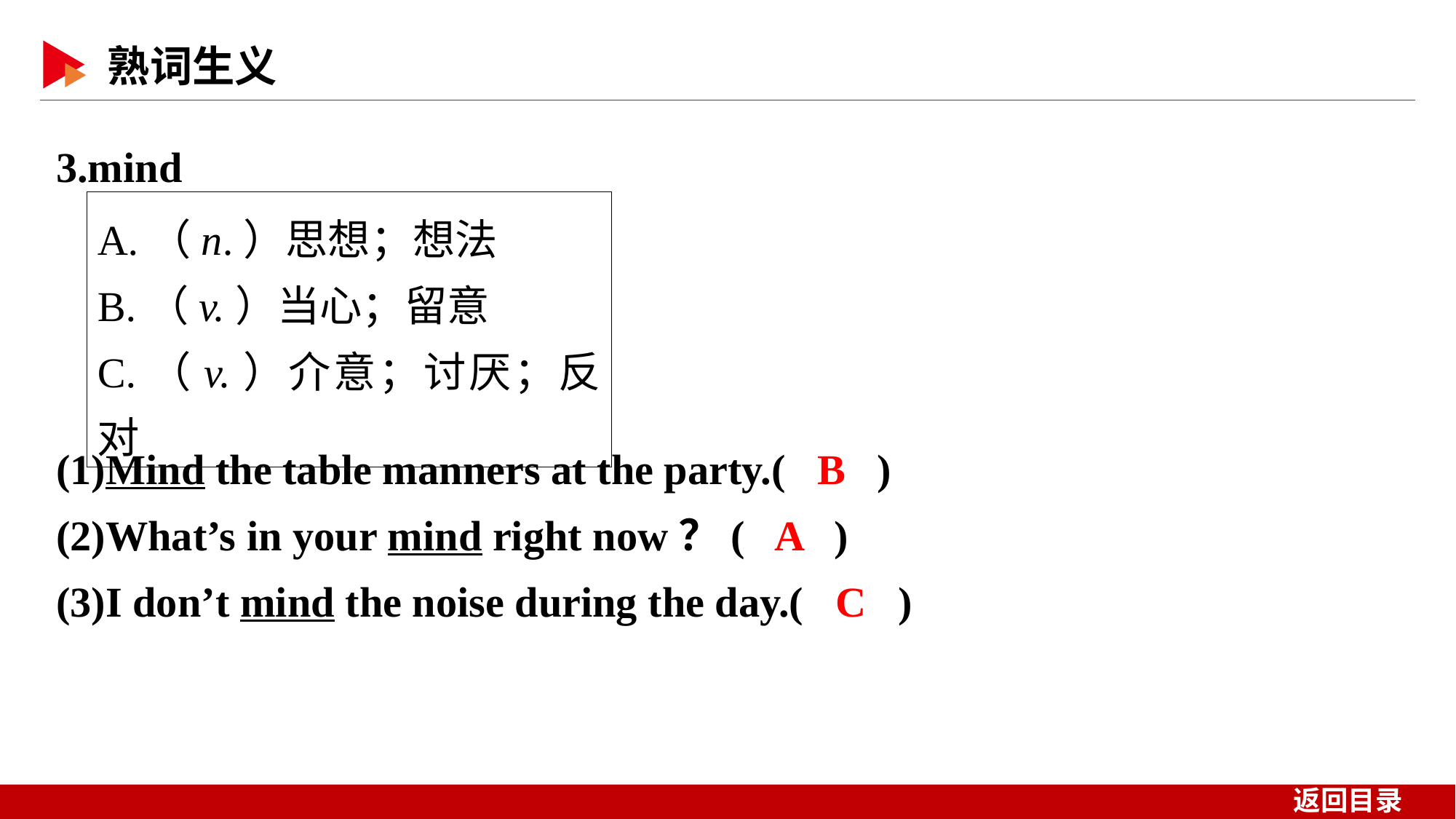

3.mind
A.（n.）思想；想法
B.（v.）当心；留意
C.（v.）介意；讨厌；反对
(1)Mind the table manners at the party.(   B   )
(2)What’s in your mind right now？(   A   )
(3)I don’t mind the noise during the day.(   C   )